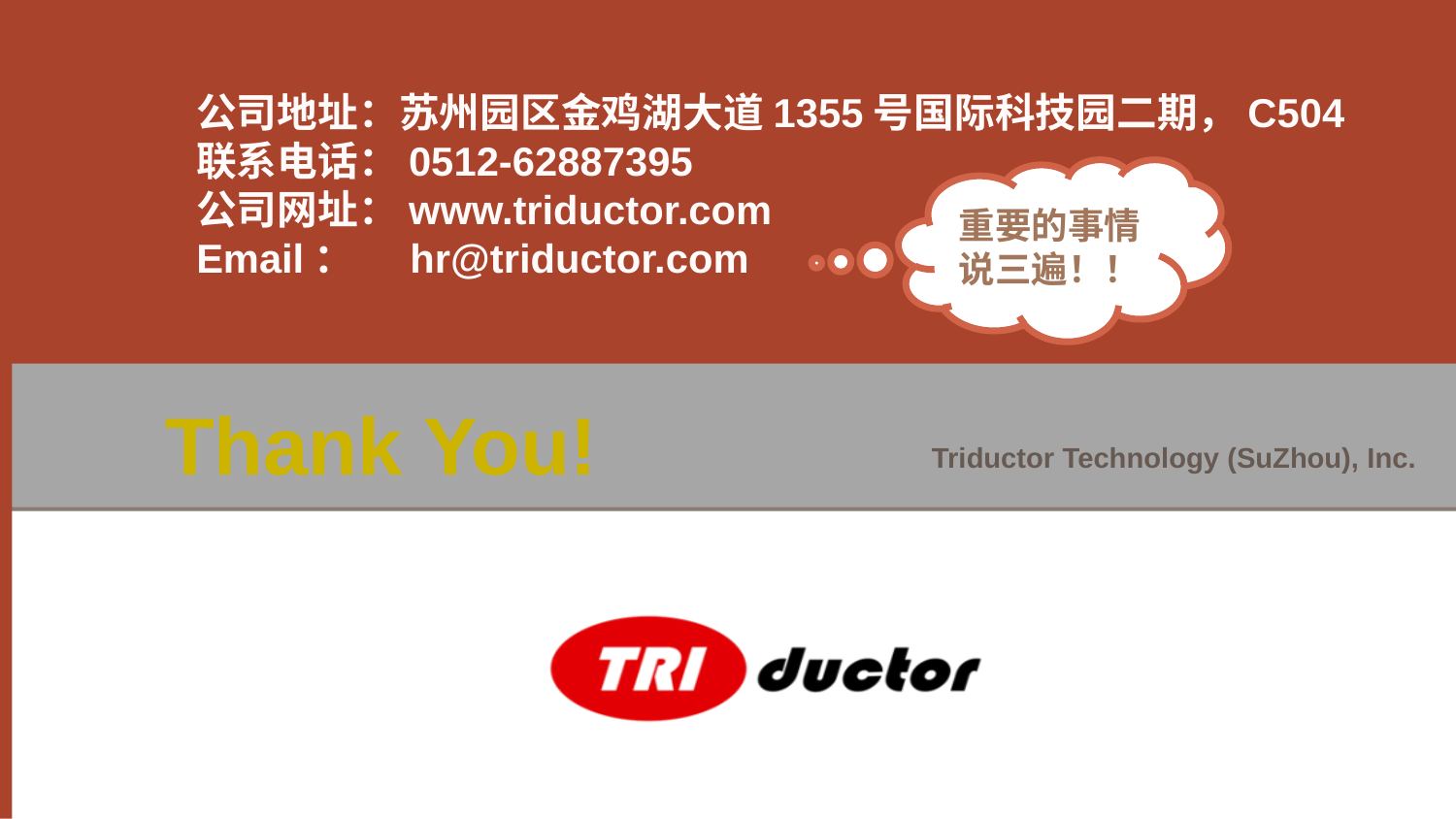

公司地址：苏州园区金鸡湖大道1355号国际科技园二期，C504
联系电话：0512-62887395
公司网址：www.triductor.com
Email：     hr@triductor.com
重要的事情
说三遍！！
Thank You!
Triductor Technology (SuZhou), Inc.